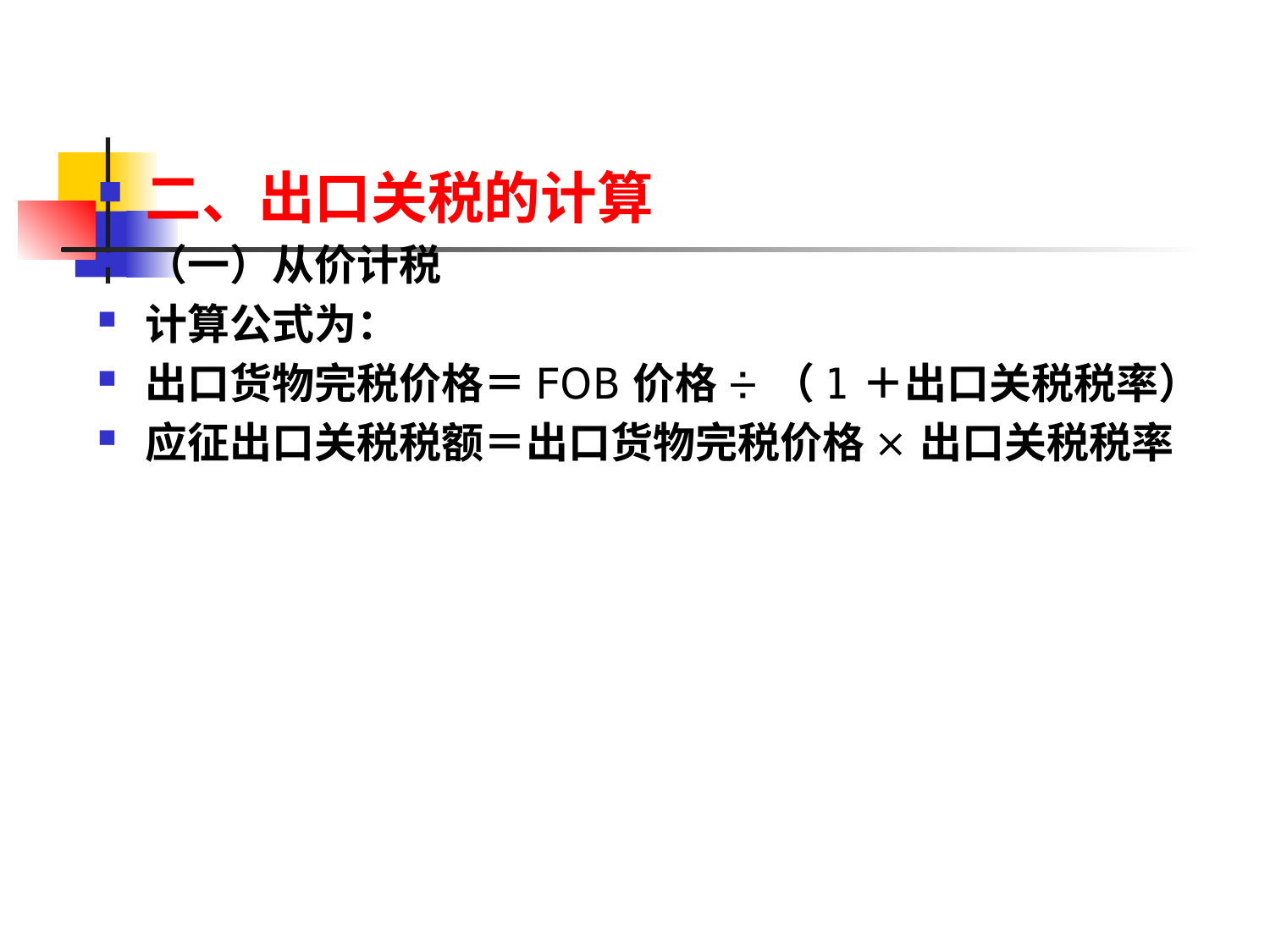

二、出口关税的计算
（一）从价计税
计算公式为：
出口货物完税价格＝FOB价格÷（1＋出口关税税率）
应征出口关税税额＝出口货物完税价格×出口关税税率